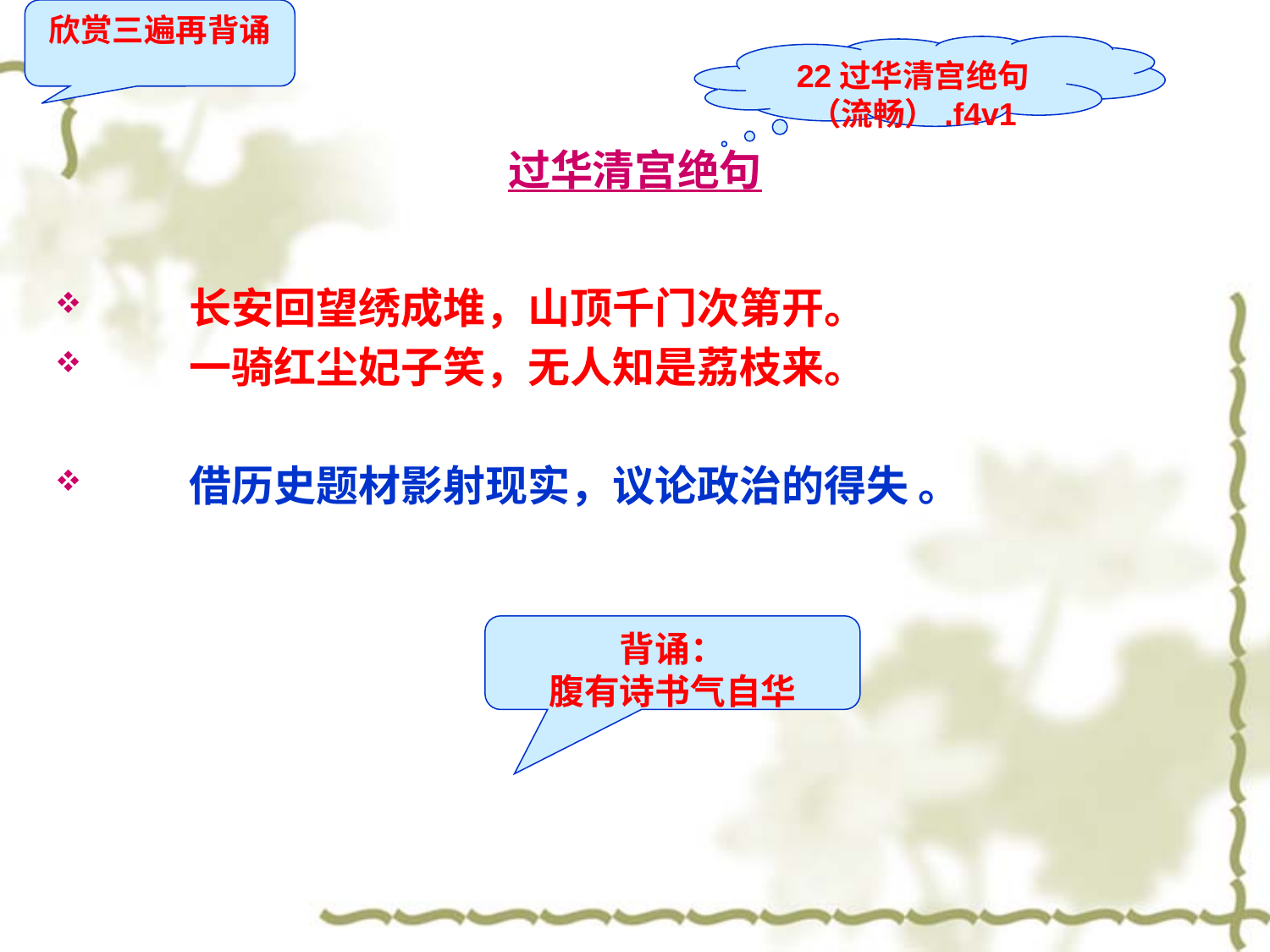

欣赏三遍再背诵
22过华清宫绝句（流畅）.f4v1
# 过华清宫绝句
        长安回望绣成堆，山顶千门次第开。
        一骑红尘妃子笑，无人知是荔枝来。

        借历史题材影射现实，议论政治的得失 。

背诵：
腹有诗书气自华